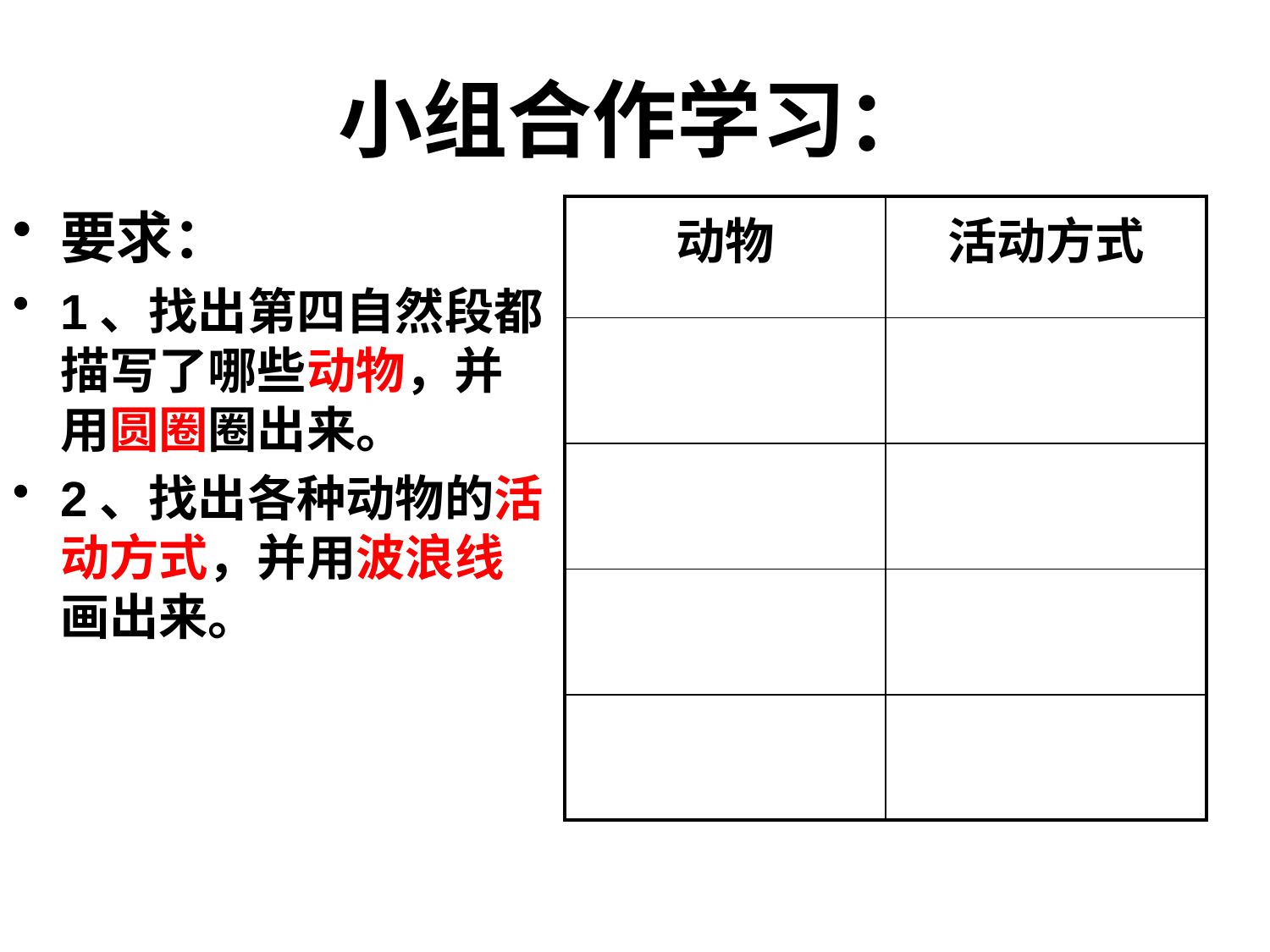

# 小组合作学习：
要求：
1、找出第四自然段都描写了哪些动物，并用圆圈圈出来。
2、找出各种动物的活动方式，并用波浪线画出来。
| 动物 | 活动方式 |
| --- | --- |
|  |  |
|  |  |
|  |  |
|  |  |